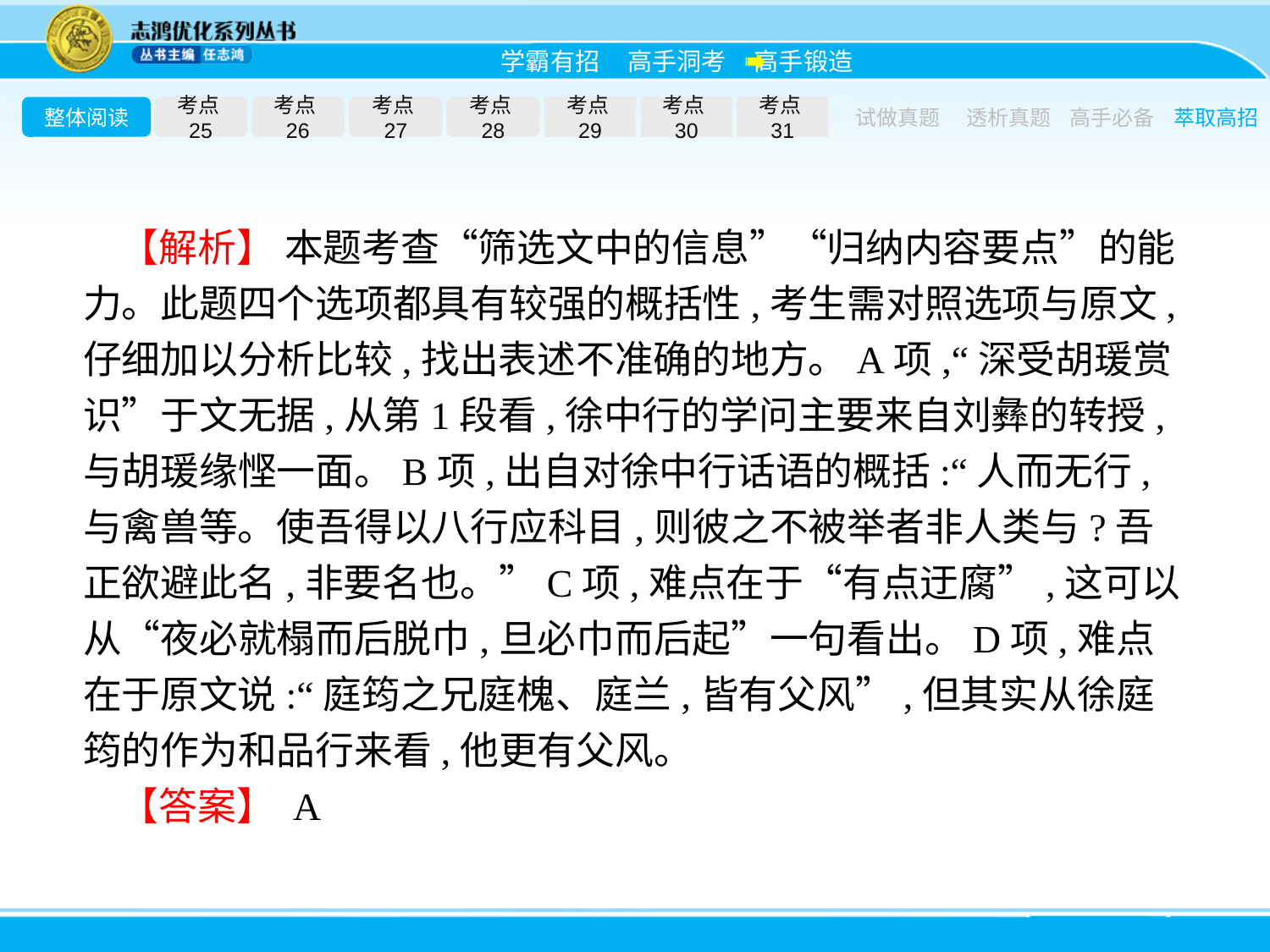

整体阅读
考点25
考点26
考点27
考点28
考点29
考点30
考点31
试做真题
透析真题
高手必备
萃取高招
【解析】 本题考查“筛选文中的信息”“归纳内容要点”的能力。此题四个选项都具有较强的概括性,考生需对照选项与原文,仔细加以分析比较,找出表述不准确的地方。A项,“深受胡瑗赏识”于文无据,从第1段看,徐中行的学问主要来自刘彝的转授,与胡瑗缘悭一面。B项,出自对徐中行话语的概括:“人而无行,与禽兽等。使吾得以八行应科目,则彼之不被举者非人类与?吾正欲避此名,非要名也。”C项,难点在于“有点迂腐”,这可以从“夜必就榻而后脱巾,旦必巾而后起”一句看出。D项,难点在于原文说:“庭筠之兄庭槐、庭兰,皆有父风”,但其实从徐庭筠的作为和品行来看,他更有父风。
【答案】 A